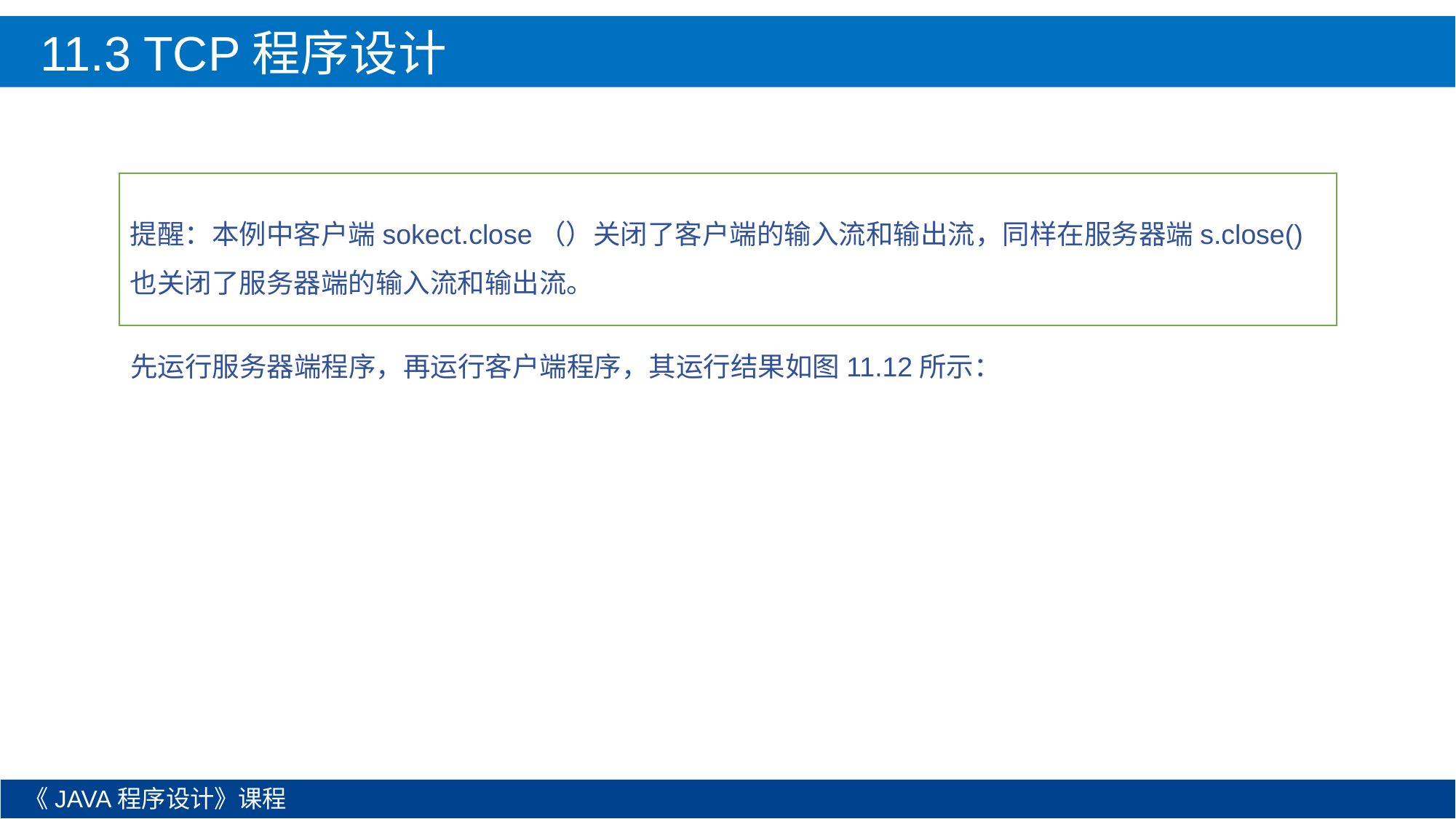

11.3 TCP程序设计
提醒：本例中客户端sokect.close（）关闭了客户端的输入流和输出流，同样在服务器端s.close()也关闭了服务器端的输入流和输出流。
先运行服务器端程序，再运行客户端程序，其运行结果如图11.12所示：
《JAVA程序设计》课程